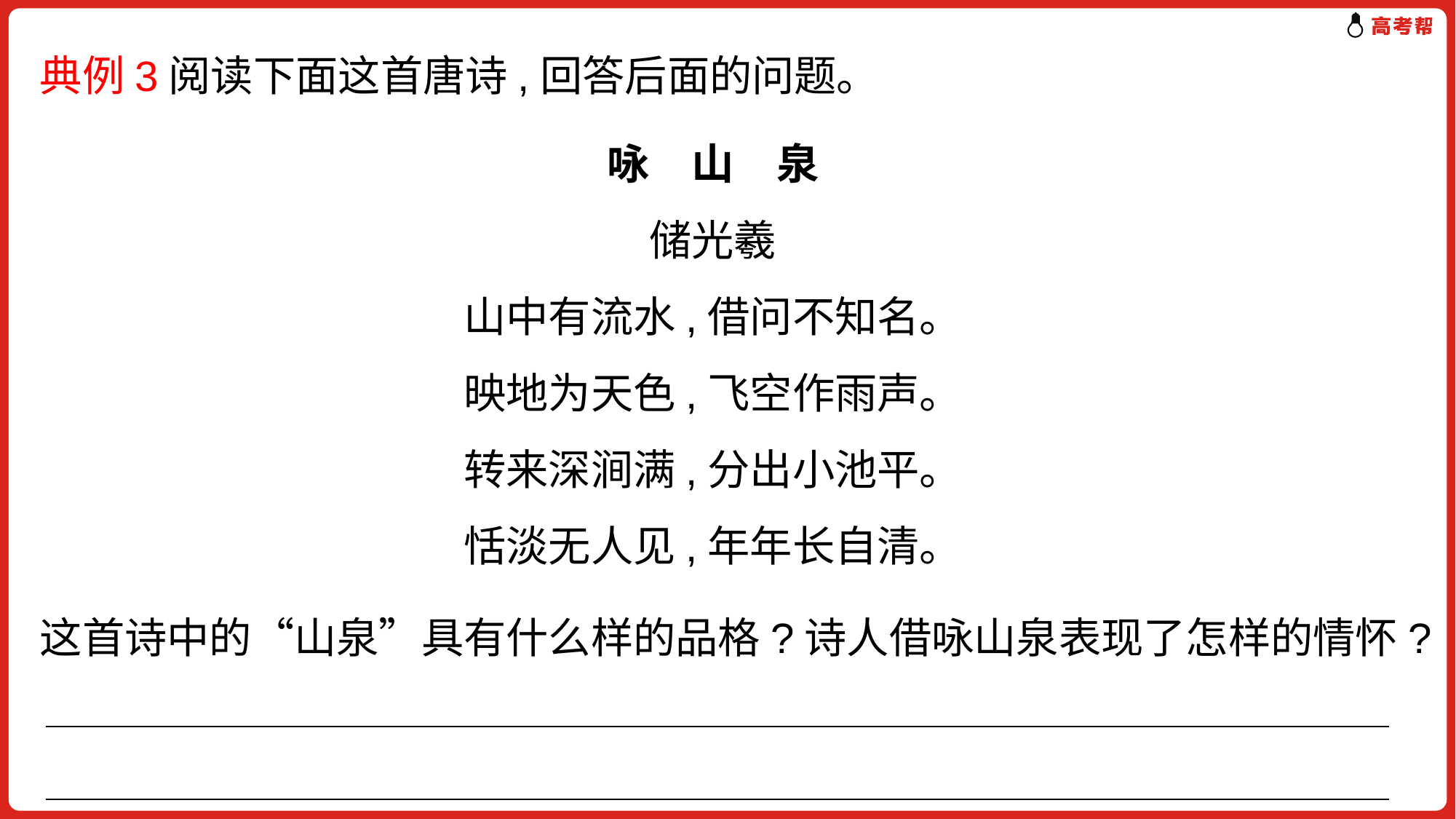

典例3阅读下面这首唐诗,回答后面的问题。
咏　山　泉
储光羲
山中有流水,借问不知名。
映地为天色,飞空作雨声。
转来深涧满,分出小池平。
恬淡无人见,年年长自清。
这首诗中的“山泉”具有什么样的品格?诗人借咏山泉表现了怎样的情怀?